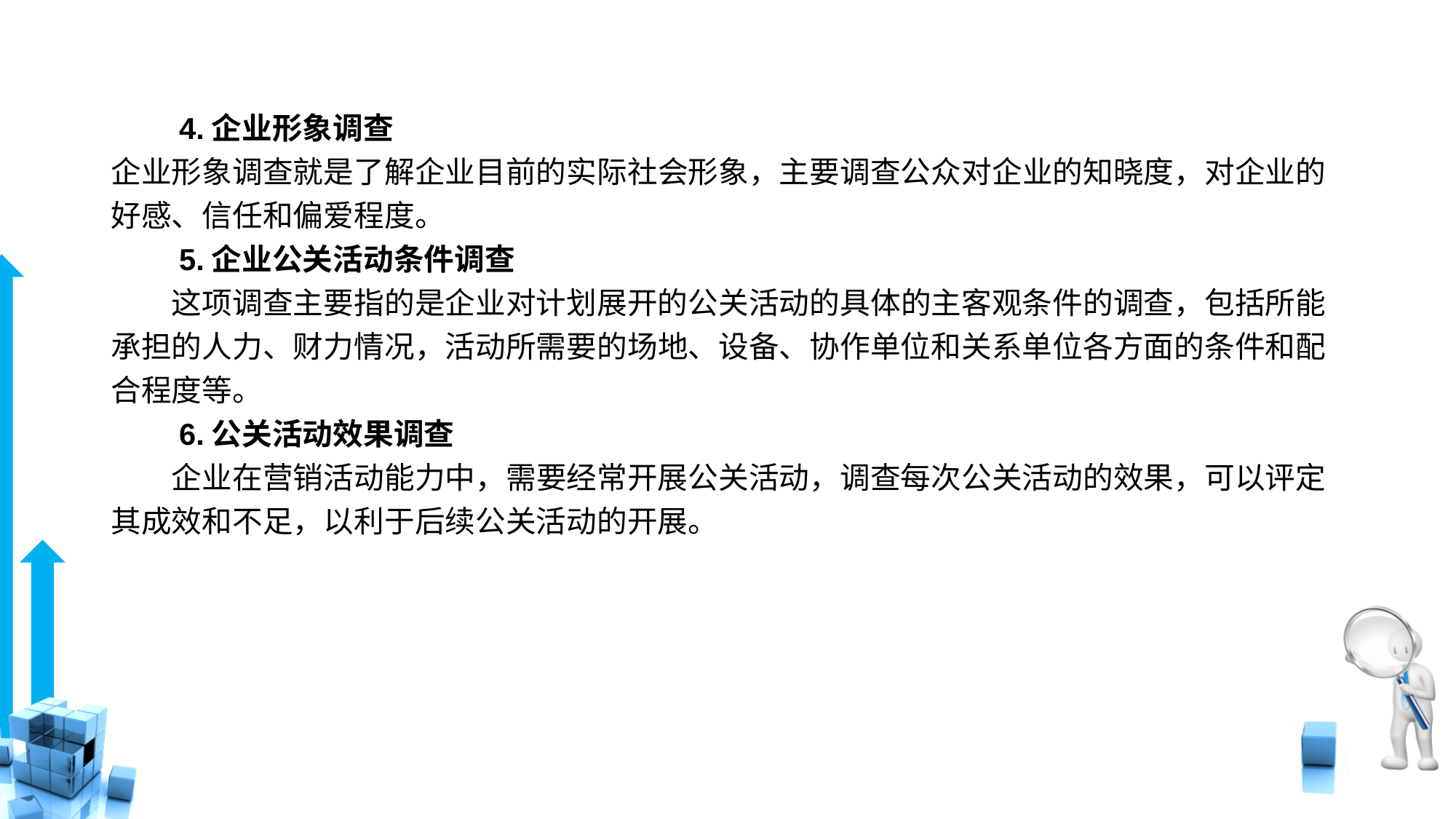

# 4.企业形象调查
企业形象调查就是了解企业目前的实际社会形象，主要调查公众对企业的知晓度，对企业的好感、信任和偏爱程度。
　　5.企业公关活动条件调查
　　这项调查主要指的是企业对计划展开的公关活动的具体的主客观条件的调查，包括所能承担的人力、财力情况，活动所需要的场地、设备、协作单位和关系单位各方面的条件和配合程度等。
　　6.公关活动效果调查
　　企业在营销活动能力中，需要经常开展公关活动，调查每次公关活动的效果，可以评定其成效和不足，以利于后续公关活动的开展。